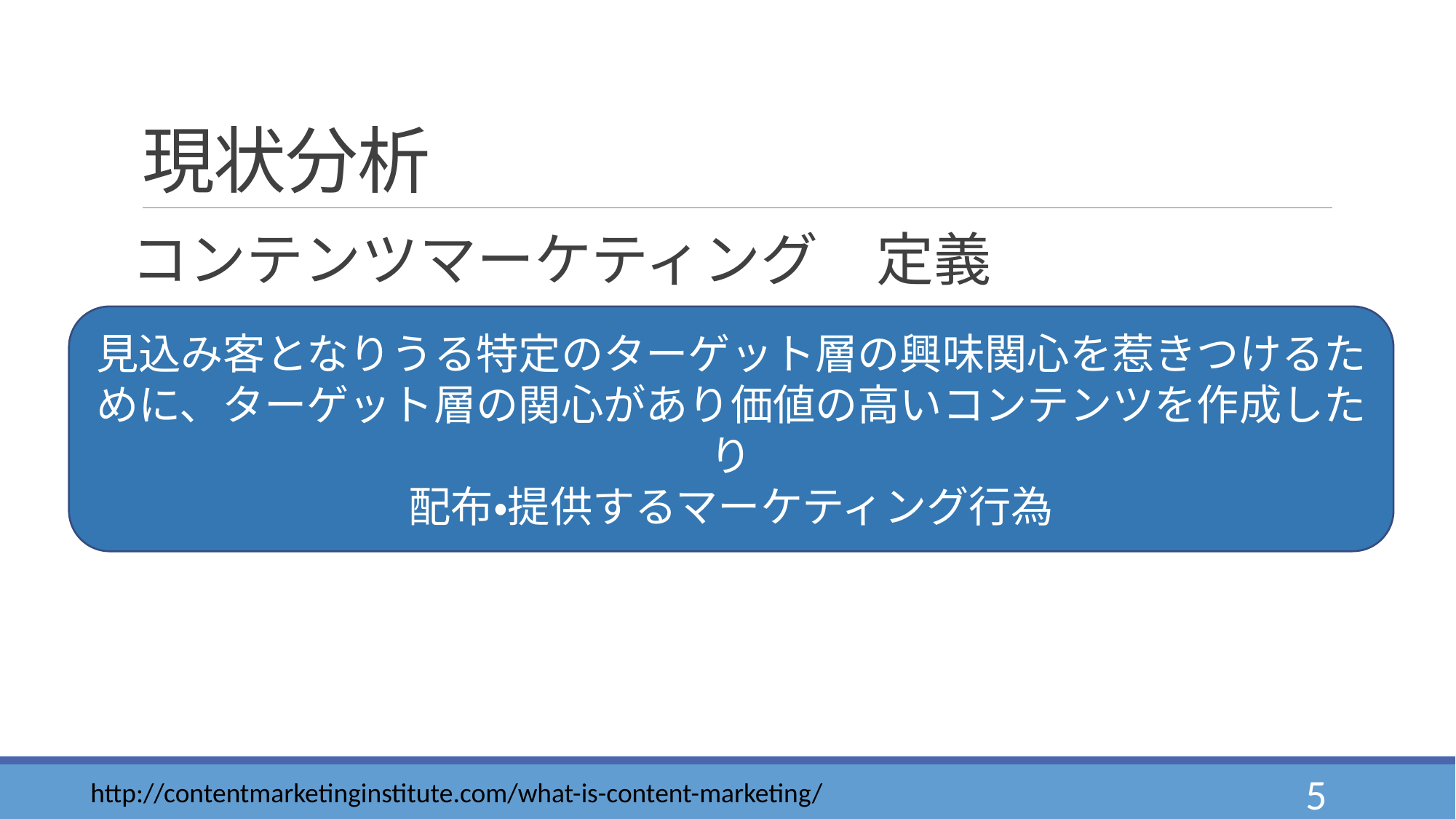

# 現状分析
コンテンツマーケティング　定義
見込み客となりうる特定のターゲット層の興味関心を惹きつけるために、ターゲット層の関心があり価値の高いコンテンツを作成したり
配布・提供するマーケティング行為
http://contentmarketinginstitute.com/what-is-content-marketing/
5